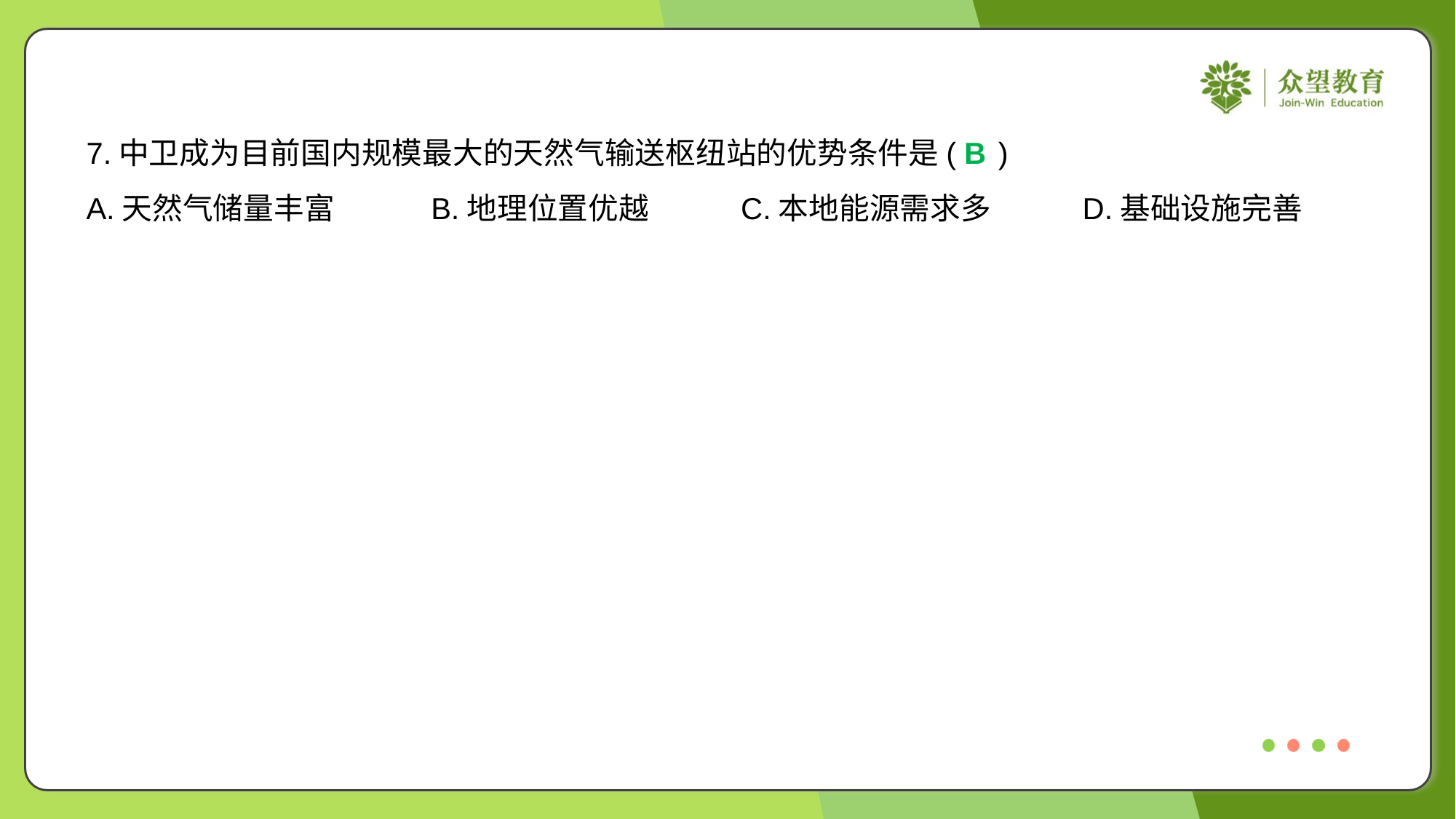

7.中卫成为目前国内规模最大的天然气输送枢纽站的优势条件是(     )
B
A.天然气储量丰富	B.地理位置优越	C.本地能源需求多	D.基础设施完善